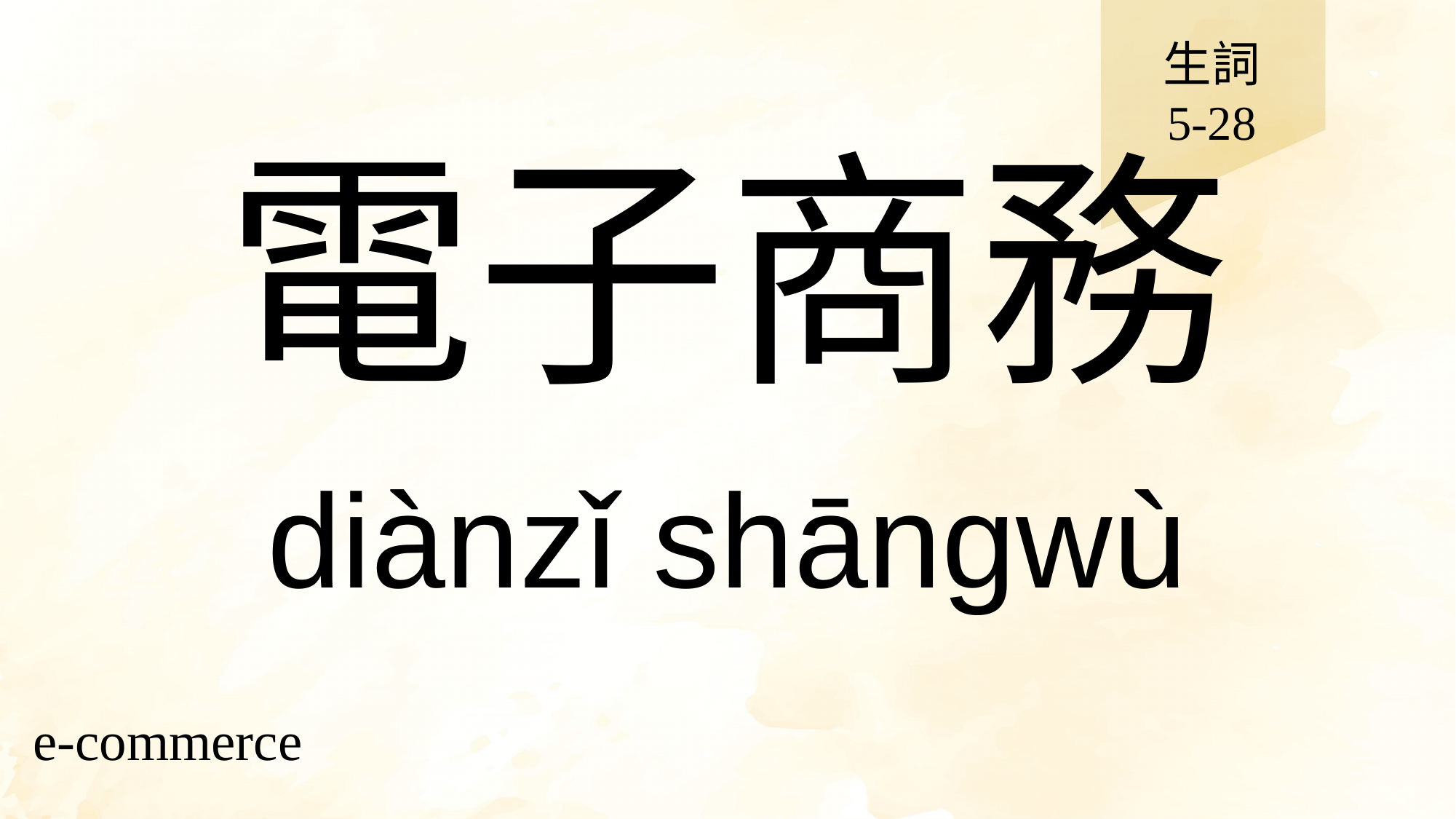

生詞
5-28
# 電子商務
diànzǐ shāngwù
e-commerce